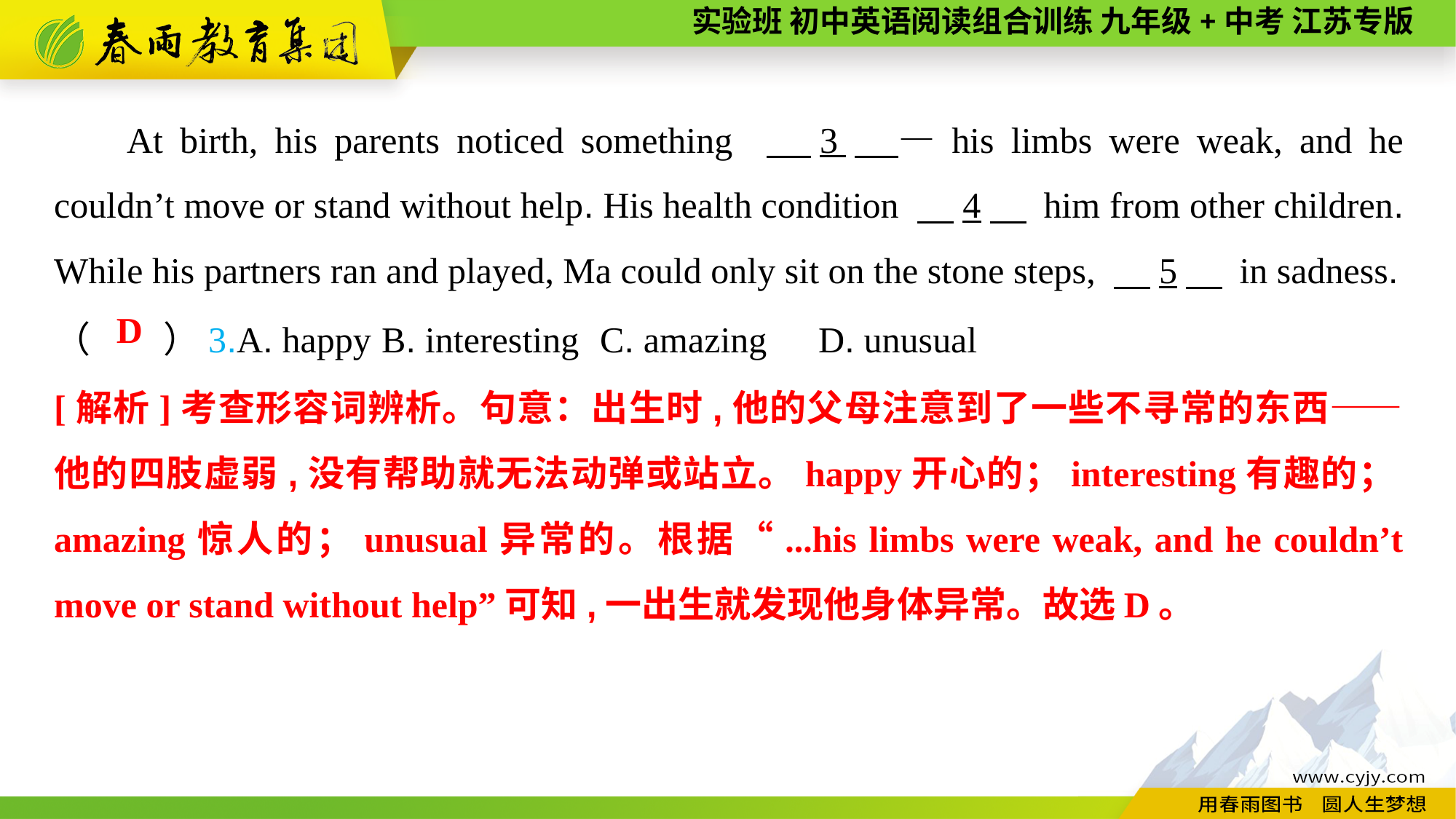

At birth, his parents noticed something 　3　—his limbs were weak, and he couldn’t move or stand without help. His health condition 　4　 him from other children. While his partners ran and played, Ma could only sit on the stone steps, 　5　 in sadness.
（　　）3.A. happy	B. interesting	C. amazing	D. unusual
D
[解析]考查形容词辨析。句意：出生时,他的父母注意到了一些不寻常的东西——他的四肢虚弱,没有帮助就无法动弹或站立。happy开心的；interesting有趣的；amazing惊人的；unusual异常的。根据“...his limbs were weak, and he couldn’t move or stand without help”可知,一出生就发现他身体异常。故选D。